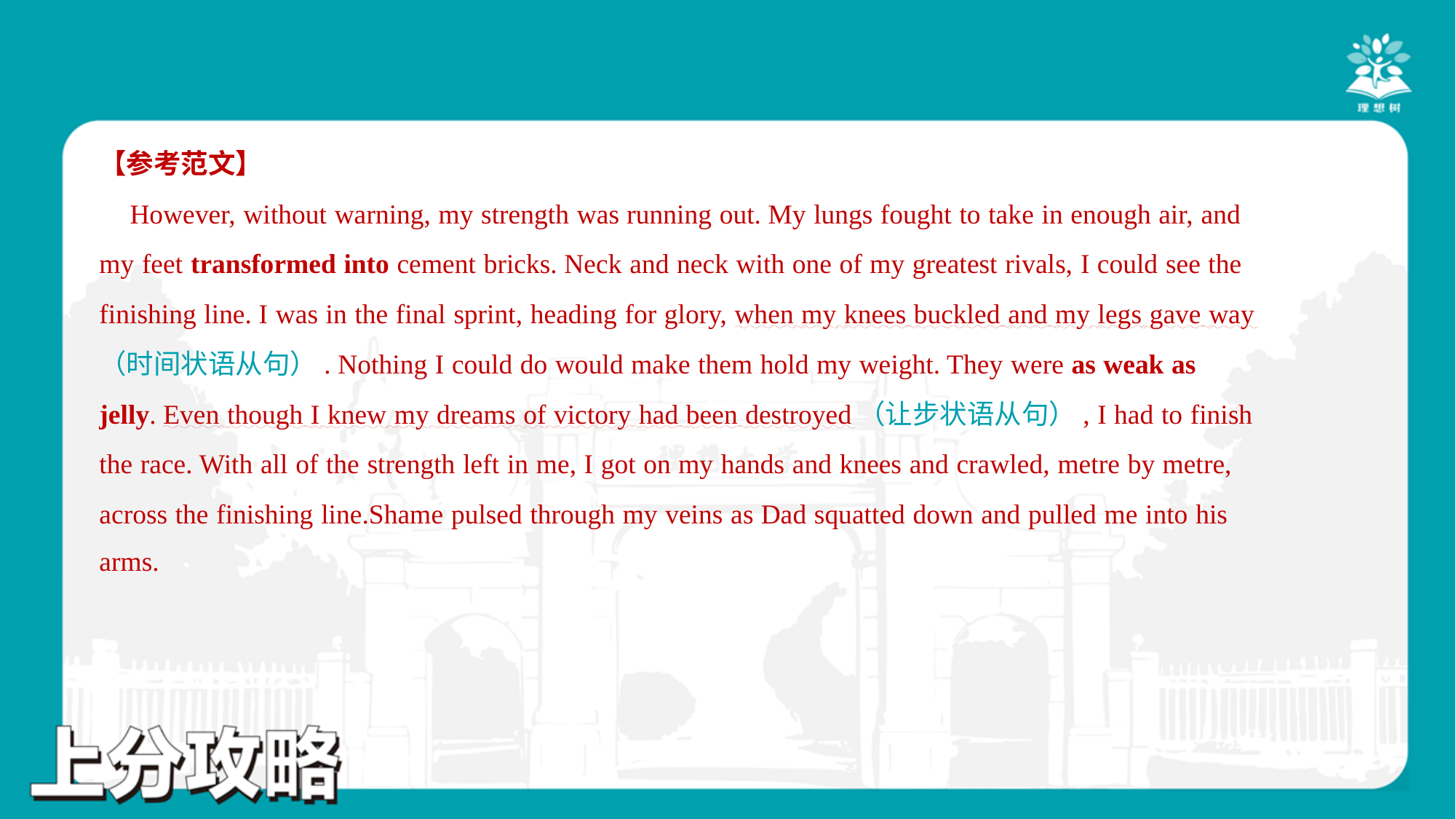

【参考范文】
    However, without warning, my strength was running out. My lungs fought to take in enough air, and
my feet transformed into cement bricks. Neck and neck with one of my greatest rivals, I could see the
finishing line. I was in the final sprint, heading for glory, when my knees buckled and my legs gave way
（时间状语从句）. Nothing I could do would make them hold my weight. They were as weak as
jelly. Even though I knew my dreams of victory had been destroyed（让步状语从句）, I had to finish
the race. With all of the strength left in me, I got on my hands and knees and crawled, metre by metre,
across the finishing line.Shame pulsed through my veins as Dad squatted down and pulled me into his
arms.